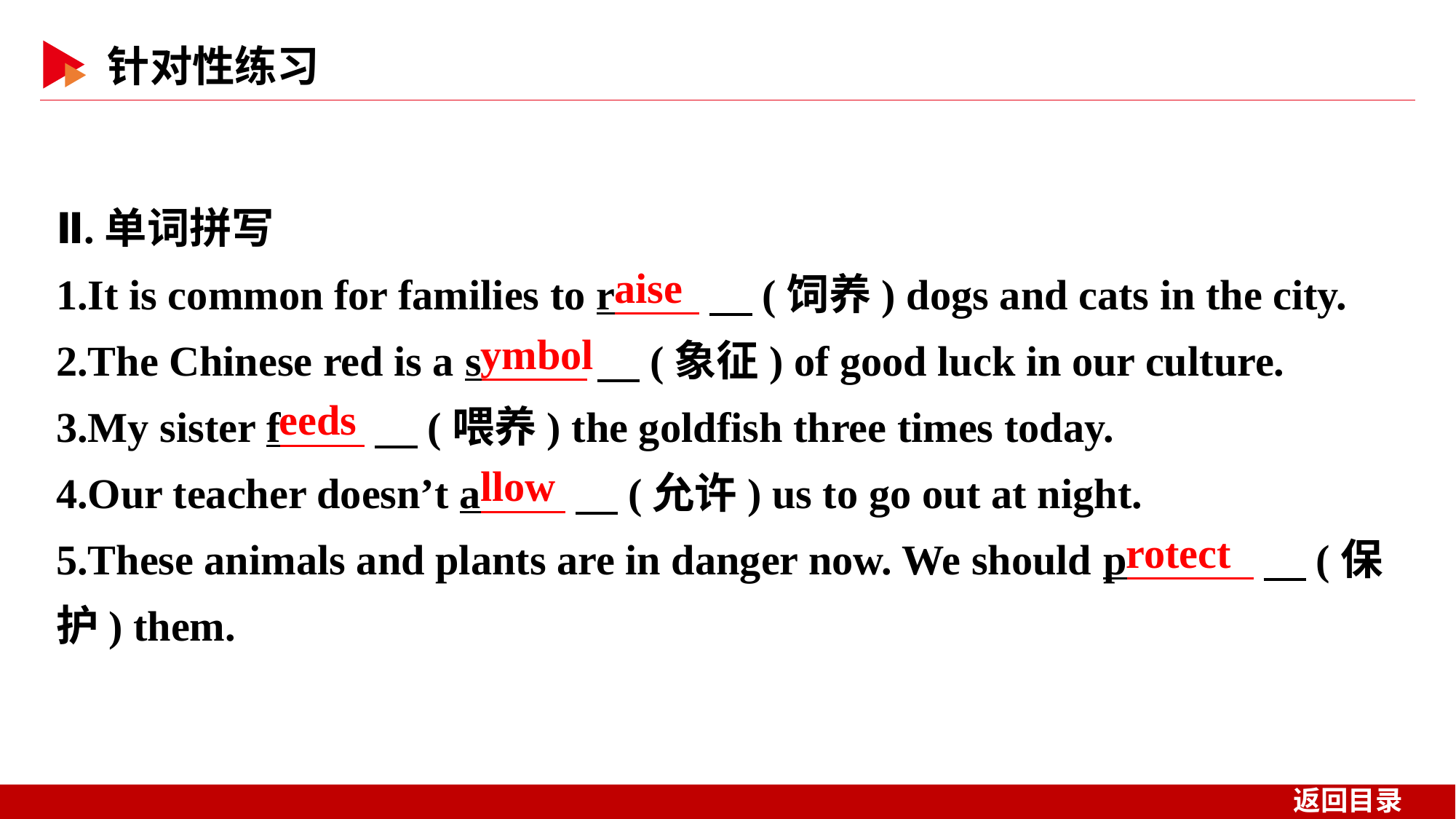

Ⅱ.单词拼写
1.It is common for families to r        　(饲养) dogs and cats in the city.
2.The Chinese red is a s          　(象征) of good luck in our culture.
3.My sister f        　(喂养) the goldfish three times today.
4.Our teacher doesn’t a        　(允许) us to go out at night.
5.These animals and plants are in danger now. We should p            　(保护) them.
aise
ymbol
eeds
llow
rotect